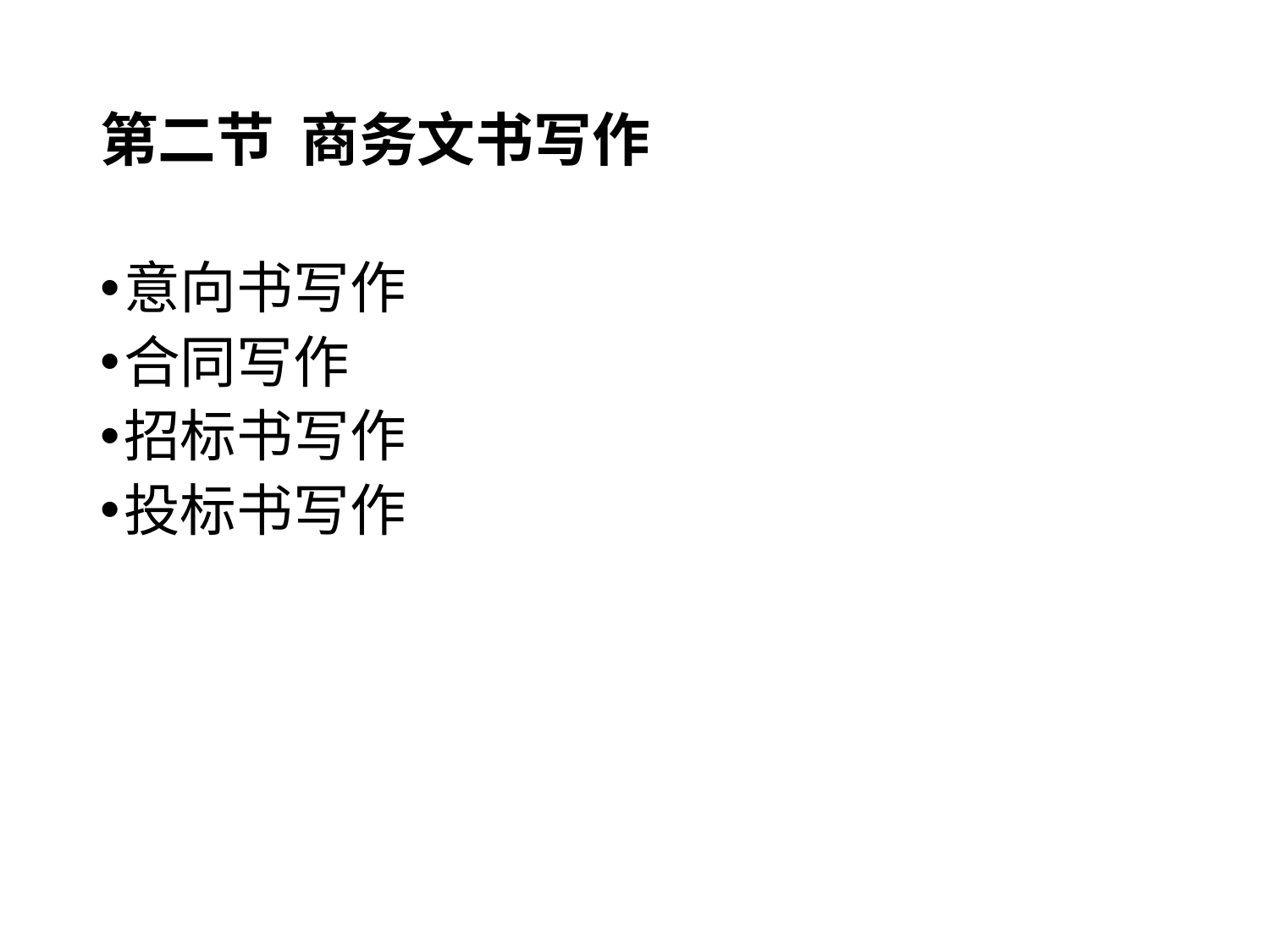

# 第二节  商务文书写作
意向书写作
合同写作
招标书写作
投标书写作